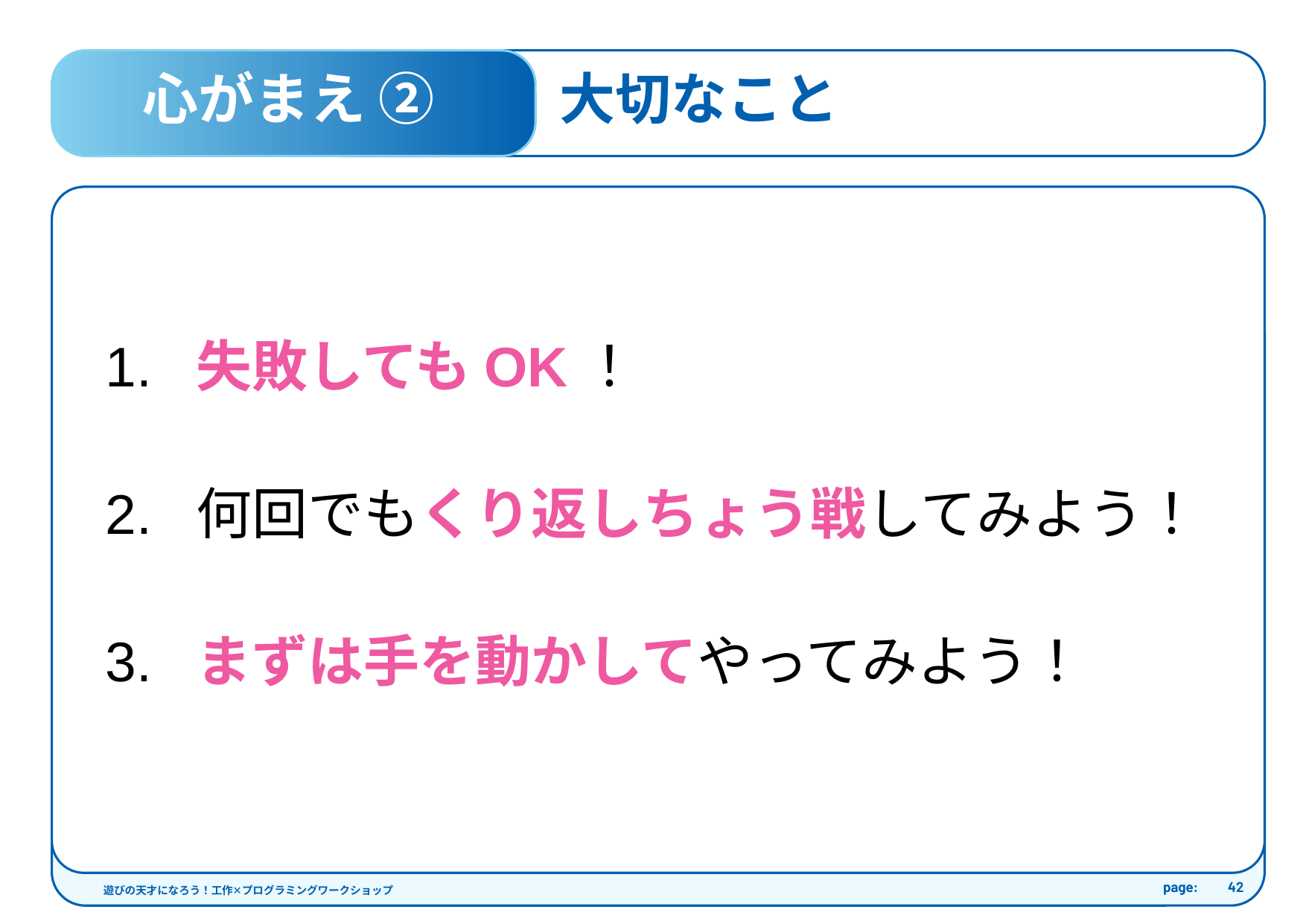

心がまえ ②
大切なこと
 失敗してもOK！

 何回でもくり返しちょう戦してみよう！

 まずは手を動かしてやってみよう！